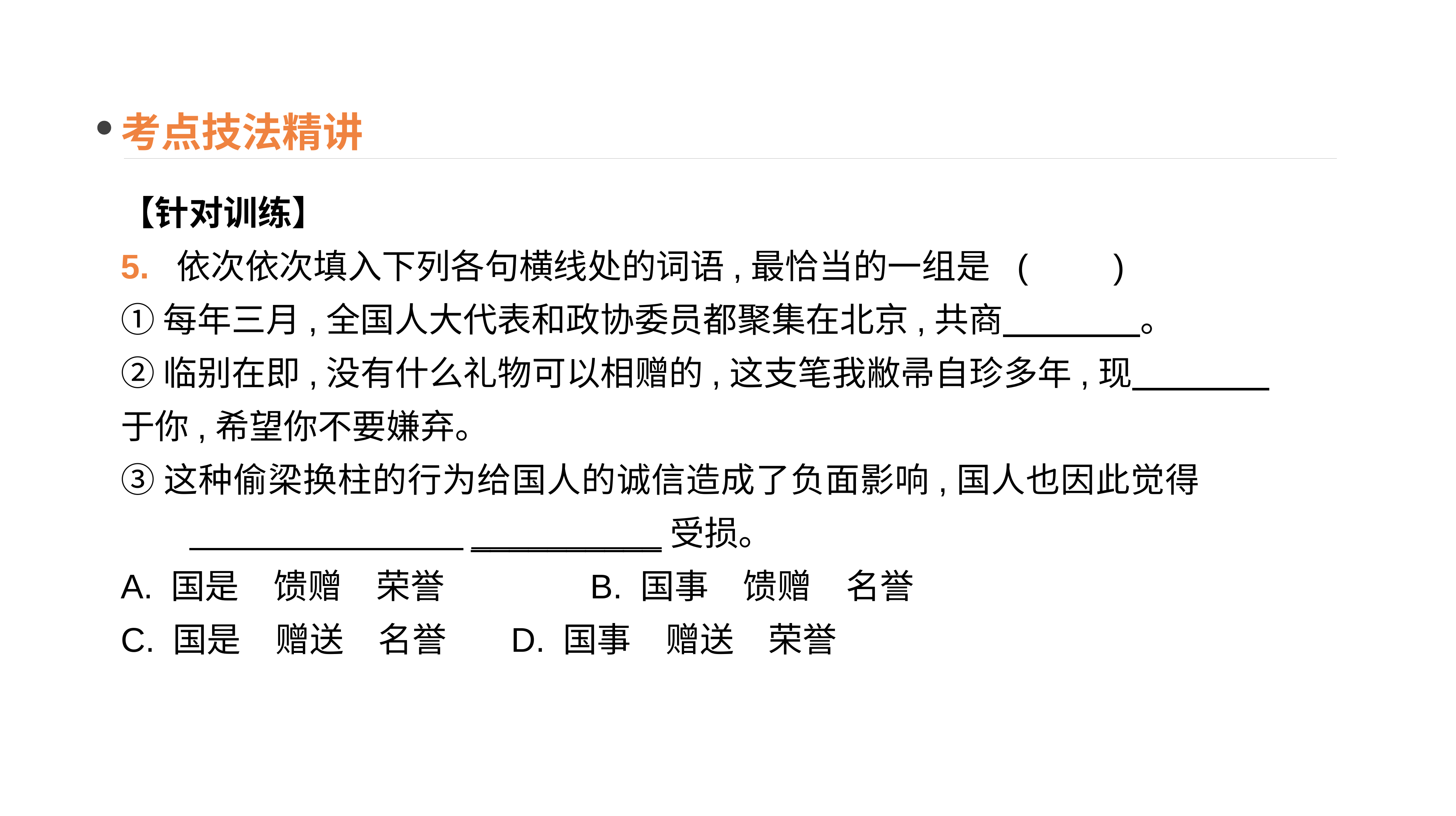

考点技法精讲

【针对训练】
5.  依次依次填入下列各句横线处的词语,最恰当的一组是	(　　)
①每年三月,全国人大代表和政协委员都聚集在北京,共商　　　　。
②临别在即,没有什么礼物可以相赠的,这支笔我敝帚自珍多年,现　　　　于你,希望你不要嫌弃。
③这种偷梁换柱的行为给国人的诚信造成了负面影响,国人也因此觉得　　 　　　　　　　　　　__________受损。
A. 国是　馈赠　荣誉　　　　B. 国事　馈赠　名誉
C. 国是　赠送　名誉	      D. 国事　赠送　荣誉